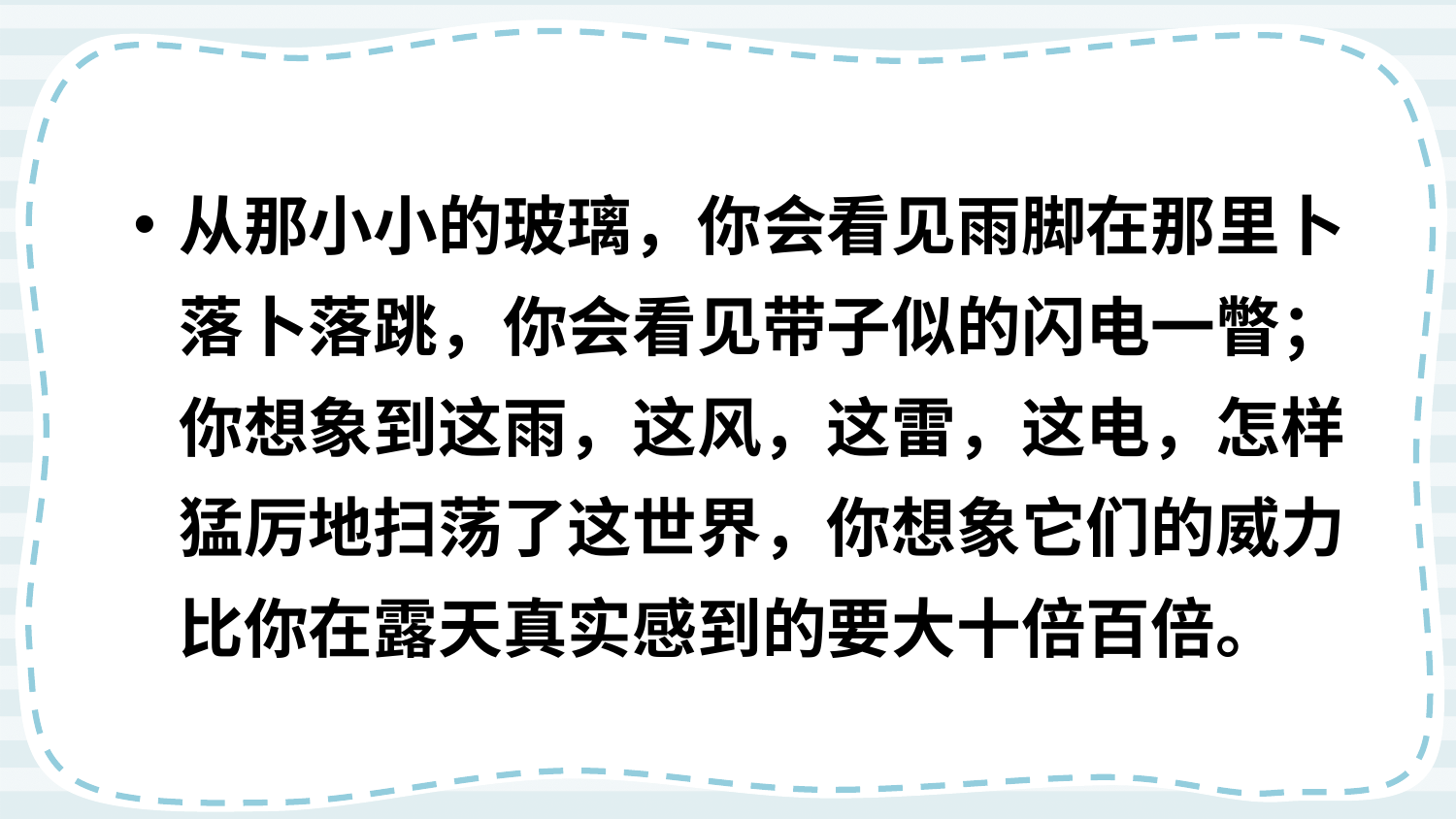

从那小小的玻璃，你会看见雨脚在那里卜落卜落跳，你会看见带子似的闪电一瞥；你想象到这雨，这风，这雷，这电，怎样猛厉地扫荡了这世界，你想象它们的威力比你在露天真实感到的要大十倍百倍。